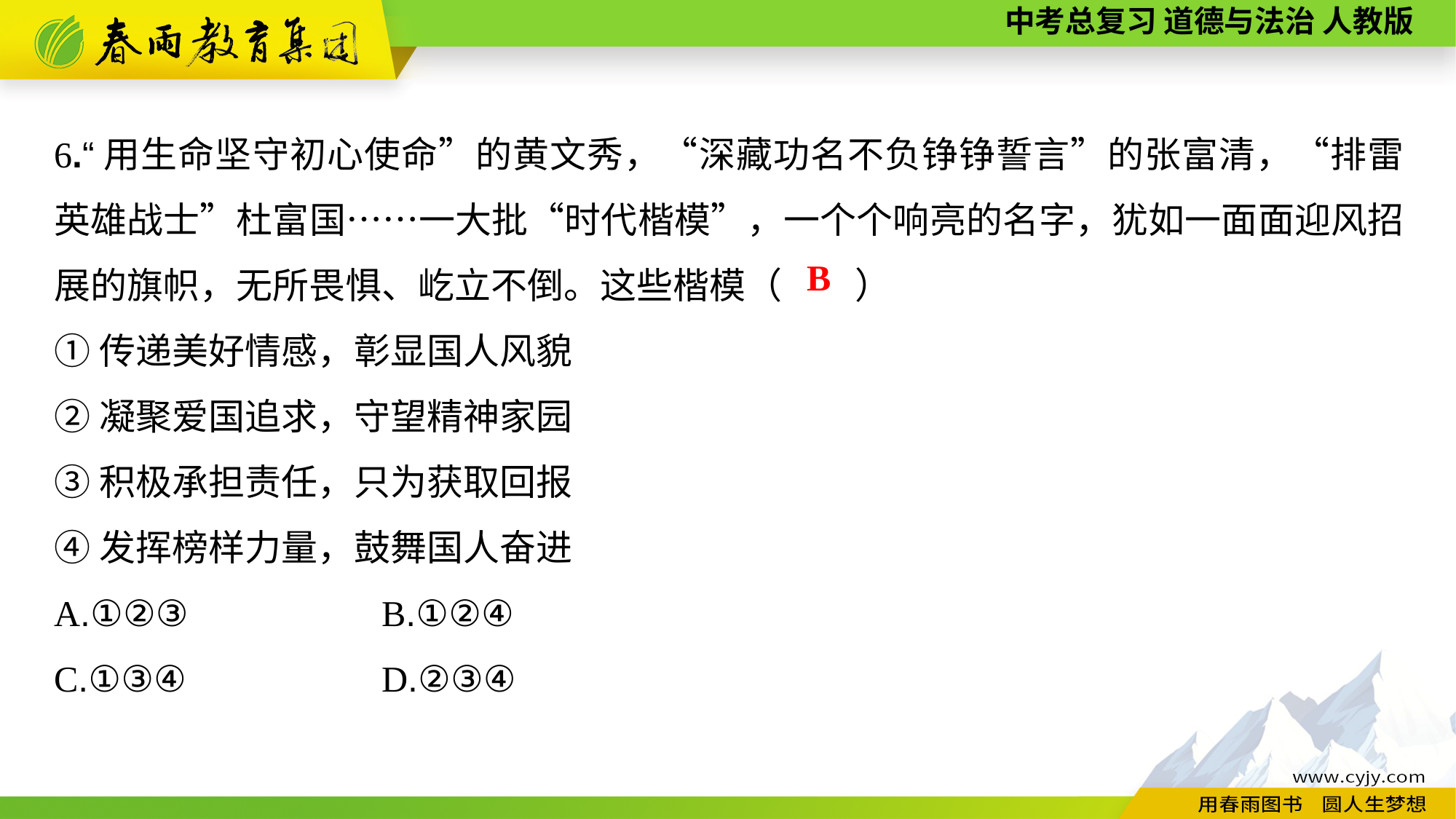

6.“用生命坚守初心使命”的黄文秀，“深藏功名不负铮铮誓言”的张富清，“排雷英雄战士”杜富国……一大批“时代楷模”，一个个响亮的名字，犹如一面面迎风招展的旗帜，无所畏惧、屹立不倒。这些楷模（　　）
①传递美好情感，彰显国人风貌
②凝聚爱国追求，守望精神家园
③积极承担责任，只为获取回报
④发挥榜样力量，鼓舞国人奋进
A.①②③		B.①②④
C.①③④		D.②③④
B